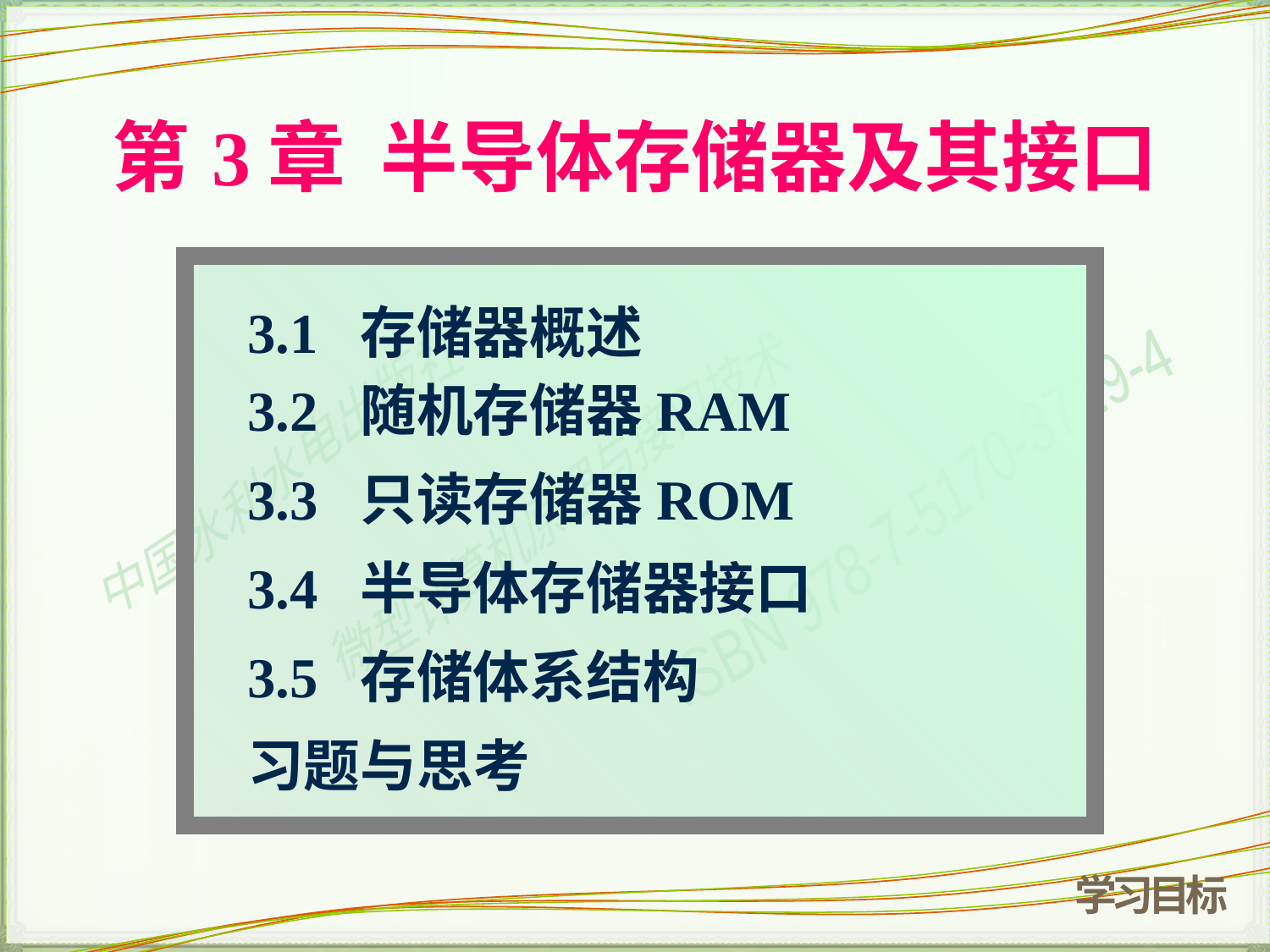

# 第3章  半导体存储器及其接口
3.1  存储器概述
3.2  随机存储器RAM
3.3  只读存储器ROM
3.4  半导体存储器接口
3.5  存储体系结构
习题与思考

学习目标